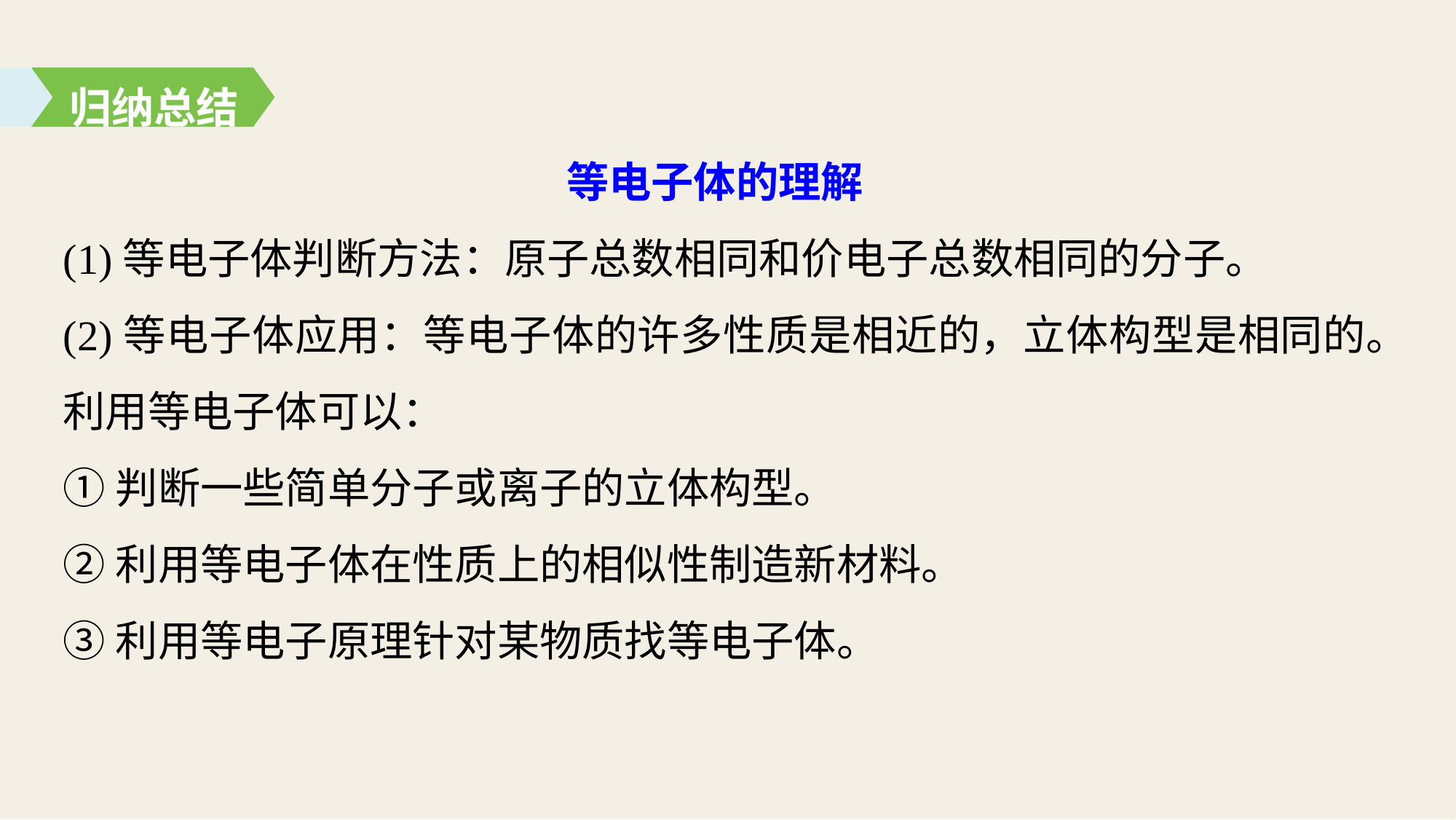

归纳总结

等电子体的理解
(1)等电子体判断方法：原子总数相同和价电子总数相同的分子。
(2)等电子体应用：等电子体的许多性质是相近的，立体构型是相同的。利用等电子体可以：
①判断一些简单分子或离子的立体构型。
②利用等电子体在性质上的相似性制造新材料。
③利用等电子原理针对某物质找等电子体。